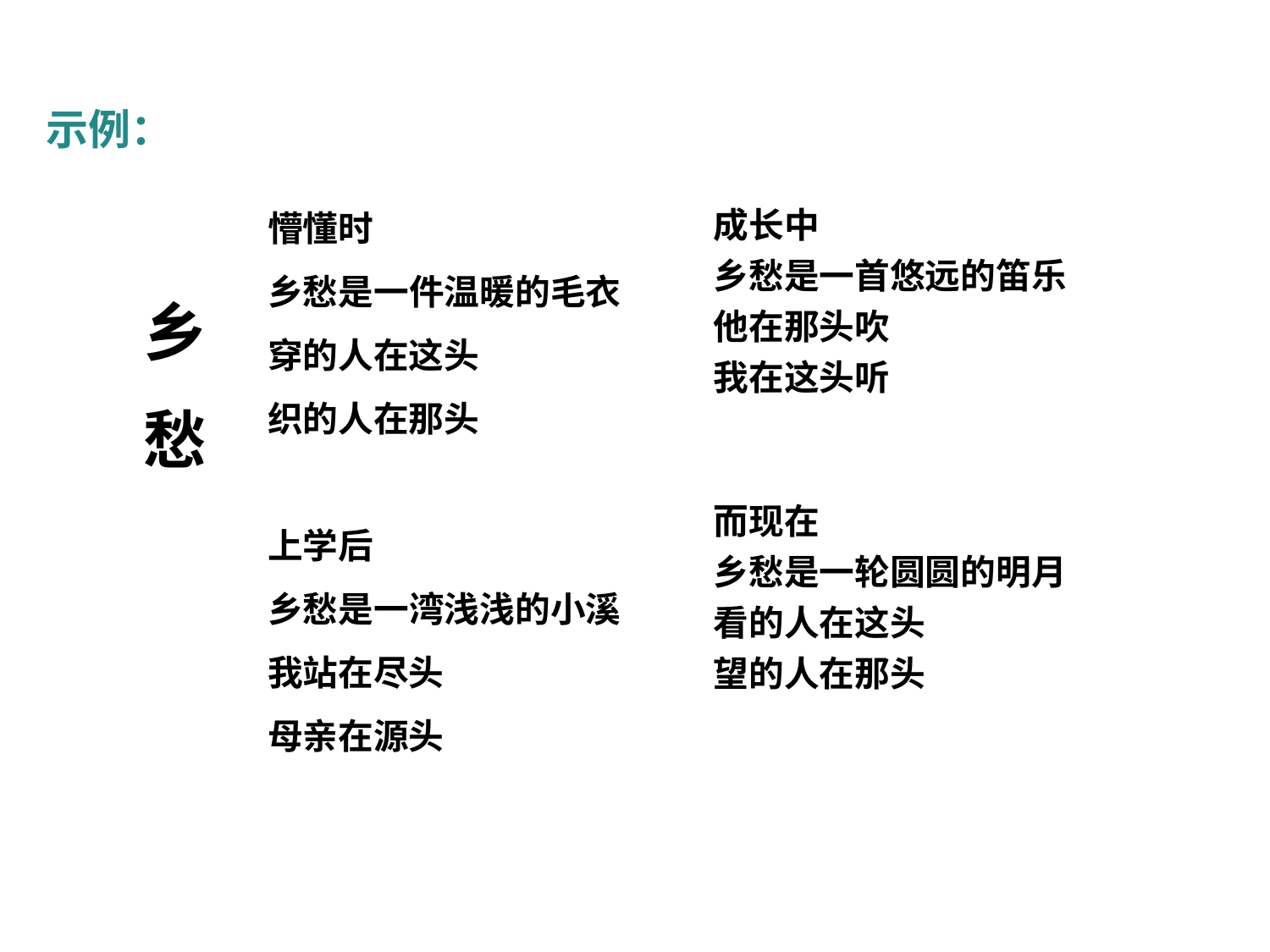

示例：
懵懂时
乡愁是一件温暖的毛衣
穿的人在这头
织的人在那头
上学后
乡愁是一湾浅浅的小溪
我站在尽头
母亲在源头
成长中
乡愁是一首悠远的笛乐
他在那头吹
我在这头听
而现在
乡愁是一轮圆圆的明月
看的人在这头
望的人在那头

乡
愁